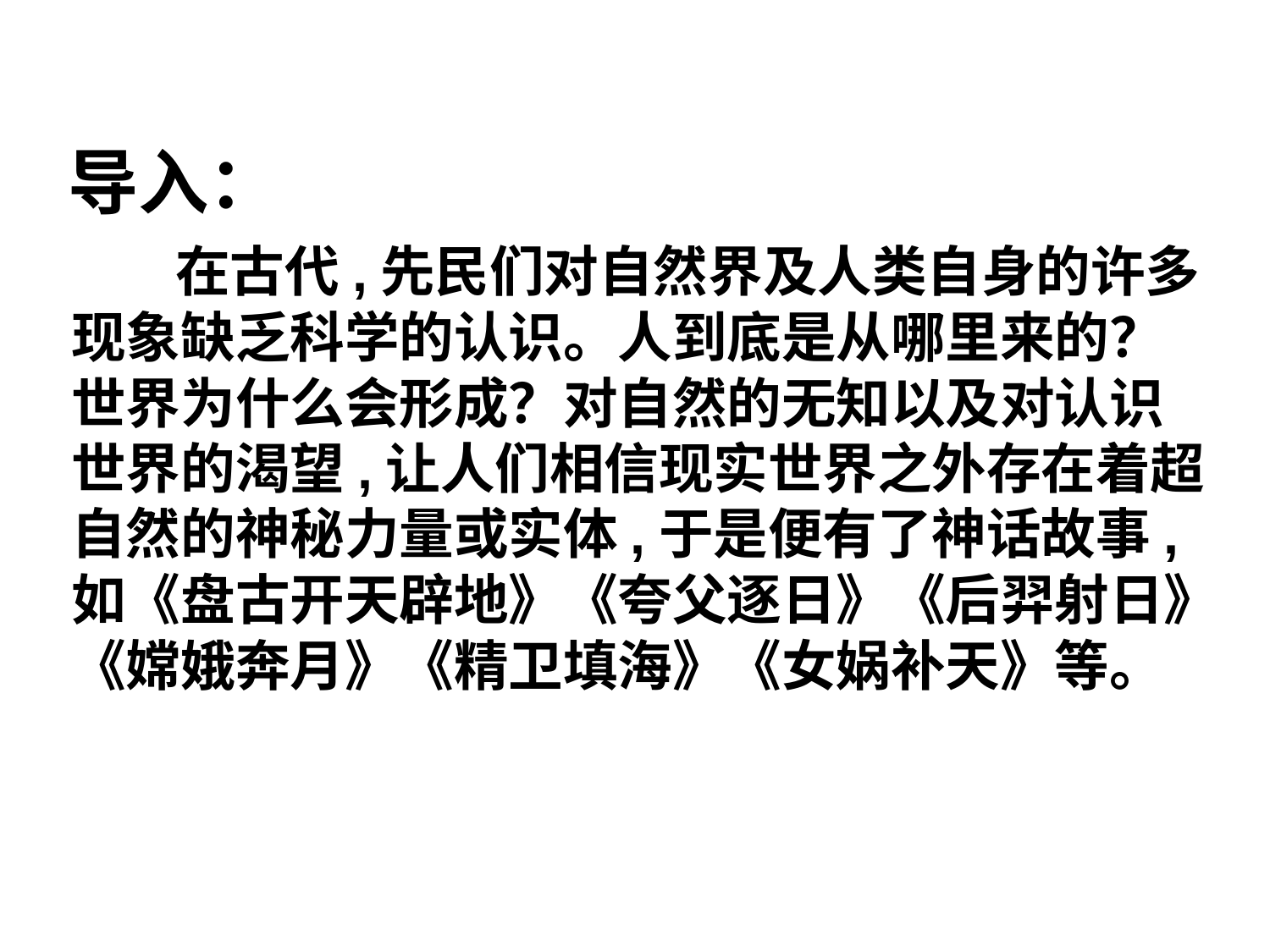

导入：
       在古代,先民们对自然界及人类自身的许多现象缺乏科学的认识。人到底是从哪里来的？ 世界为什么会形成？对自然的无知以及对认识 世界的渴望,让人们相信现实世界之外存在着超自然的神秘力量或实体,于是便有了神话故事,如《盘古开天辟地》《夸父逐日》《后羿射日》《嫦娥奔月》《精卫填海》《女娲补天》等。